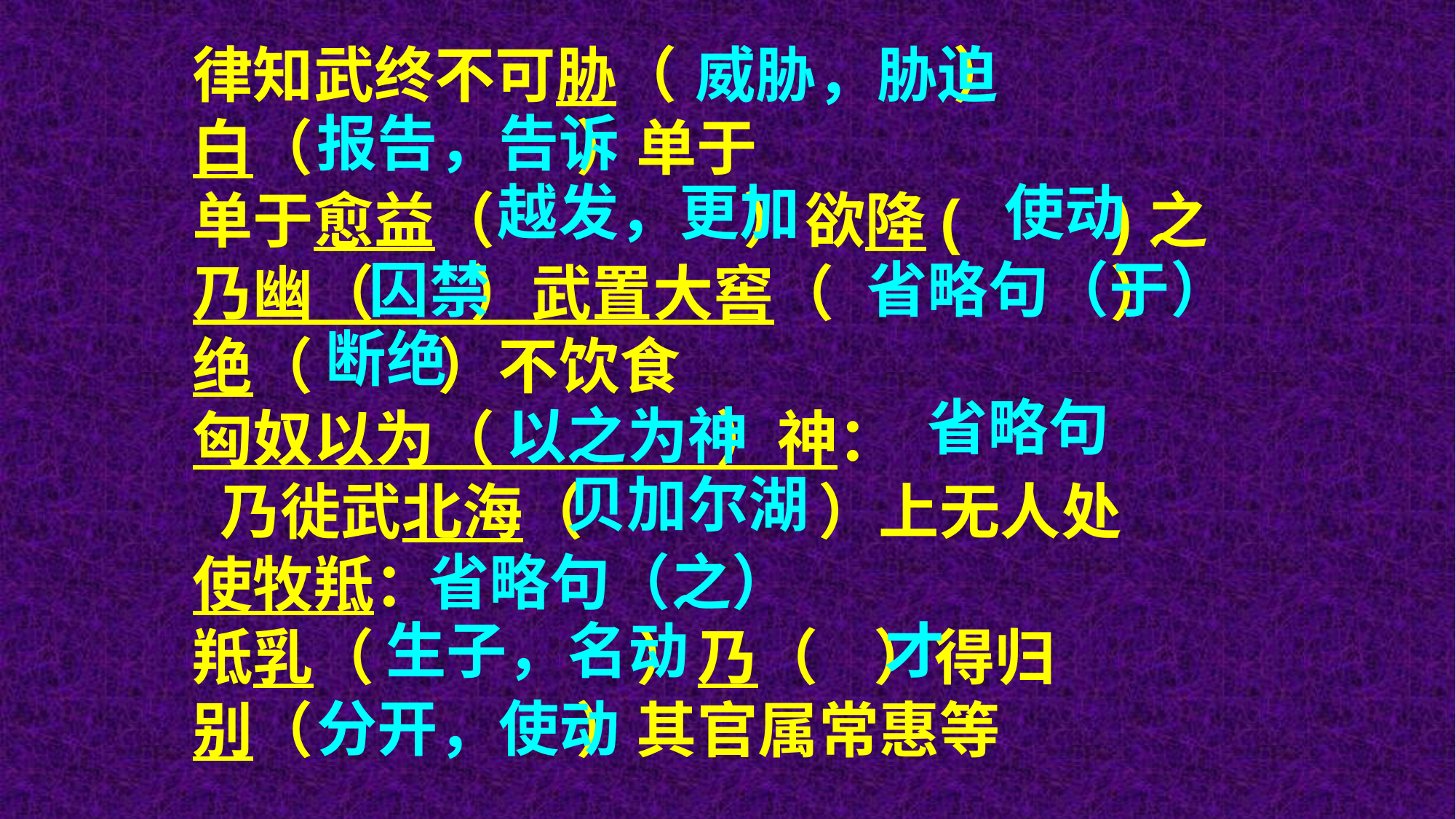

律知武终不可胁（                    ）
白（                   ）单于
单于愈益（                  ）欲降(         )之
乃幽（       ）武置大窖（                    ）
绝（         ）不饮食
匈奴以为（                ）神：                             乃徙武北海（                 ）上无人处
使牧羝：
羝乳（                   ）乃（    ）得归
别（                   ）其官属常惠等
威胁，胁迫
报告，告诉
越发，更加
使动
囚禁
省略句（于）
断绝
省略句
以之为神
贝加尔湖
省略句（之）
生子，名动
才
分开，使动